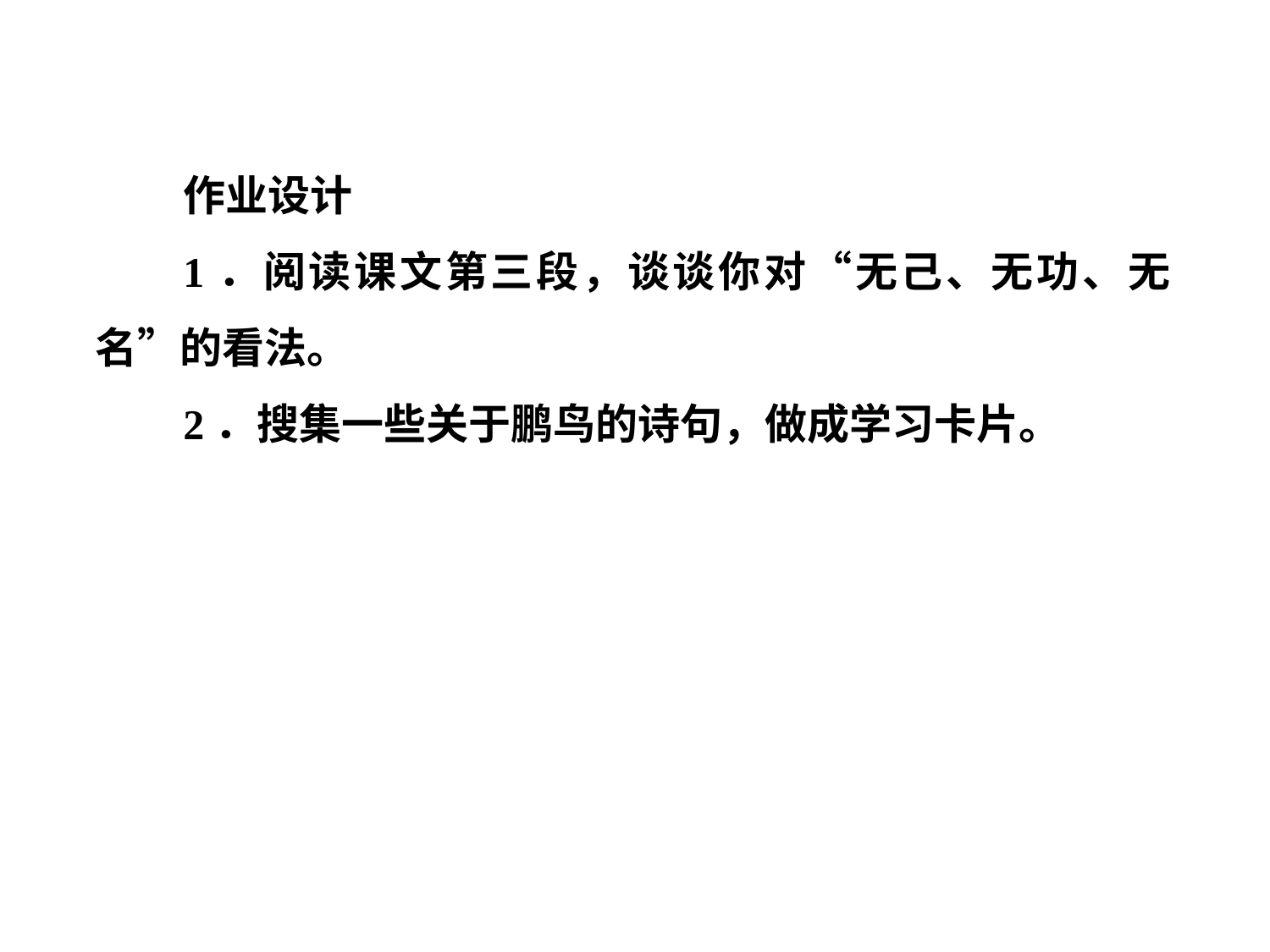

作业设计
1．阅读课文第三段，谈谈你对“无己、无功、无名”的看法。
2．搜集一些关于鹏鸟的诗句，做成学习卡片。